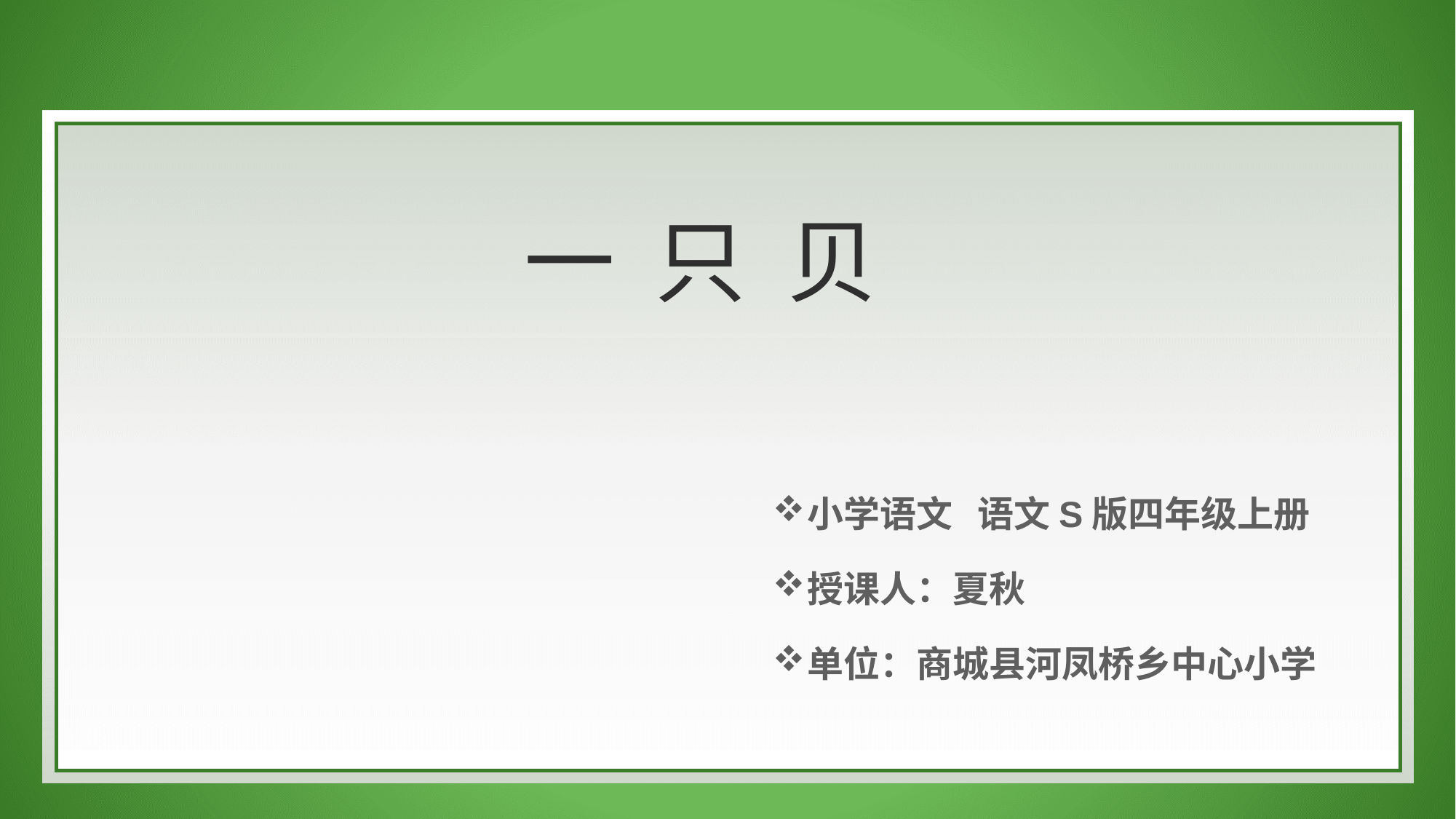

# 一  只  贝
小学语文   语文S版四年级上册
授课人：夏秋
单位：商城县河凤桥乡中心小学